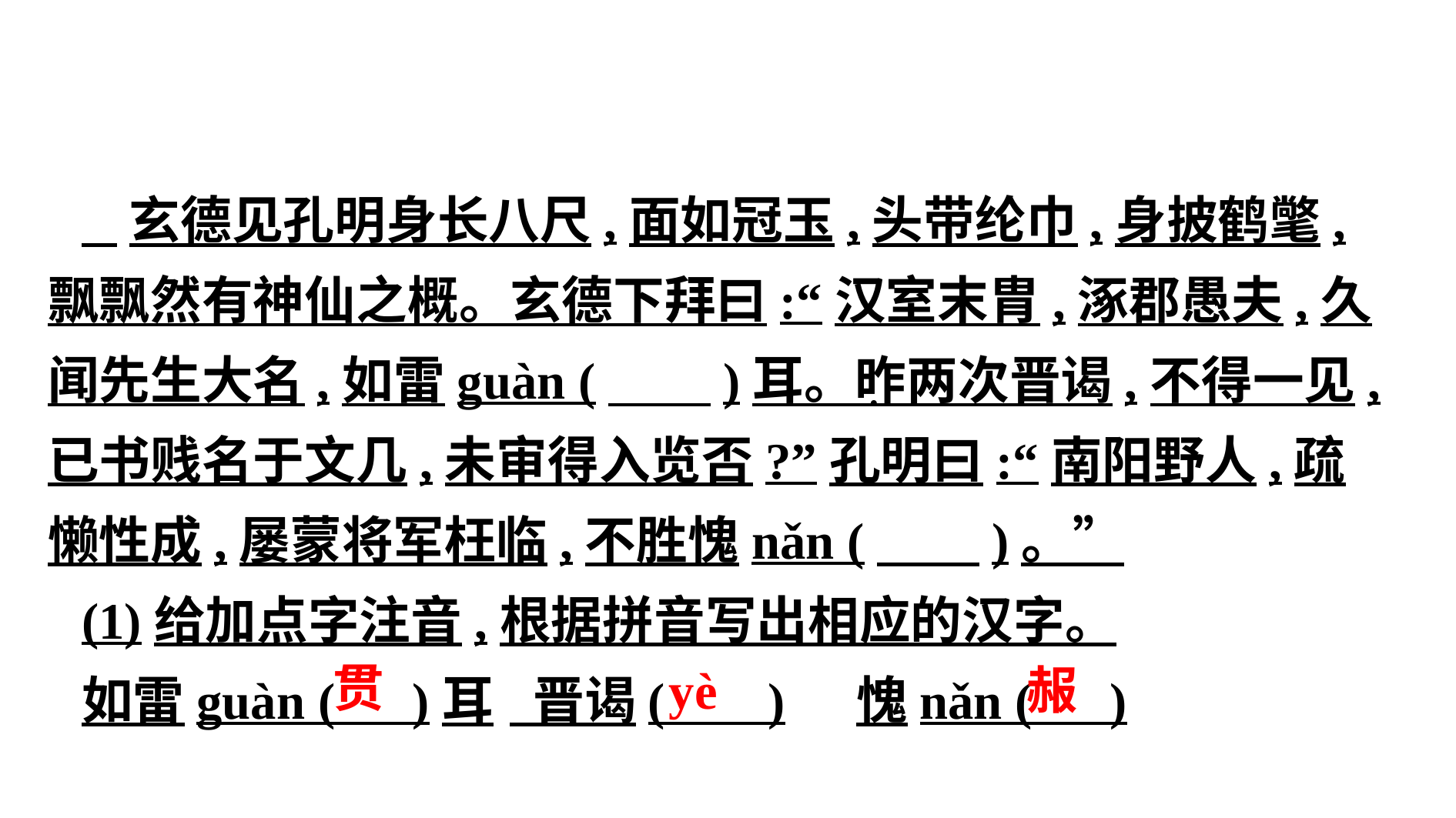

玄德见孔明身长八尺,面如冠玉,头带纶巾,身披鹤氅,飘飘然有神仙之概。玄德下拜曰:“汉室末胄,涿郡愚夫,久闻先生大名,如雷guàn (　　)耳。昨两次晋谒,不得一见,已书贱名于文几,未审得入览否?”孔明曰:“南阳野人,疏懒性成,屡蒙将军枉临,不胜愧nǎn (　　)。”
(1)给加点字注音,根据拼音写出相应的汉字。
如雷guàn (      )耳	  晋谒(        )	愧nǎn (      )
·
 贯
yè
 赧